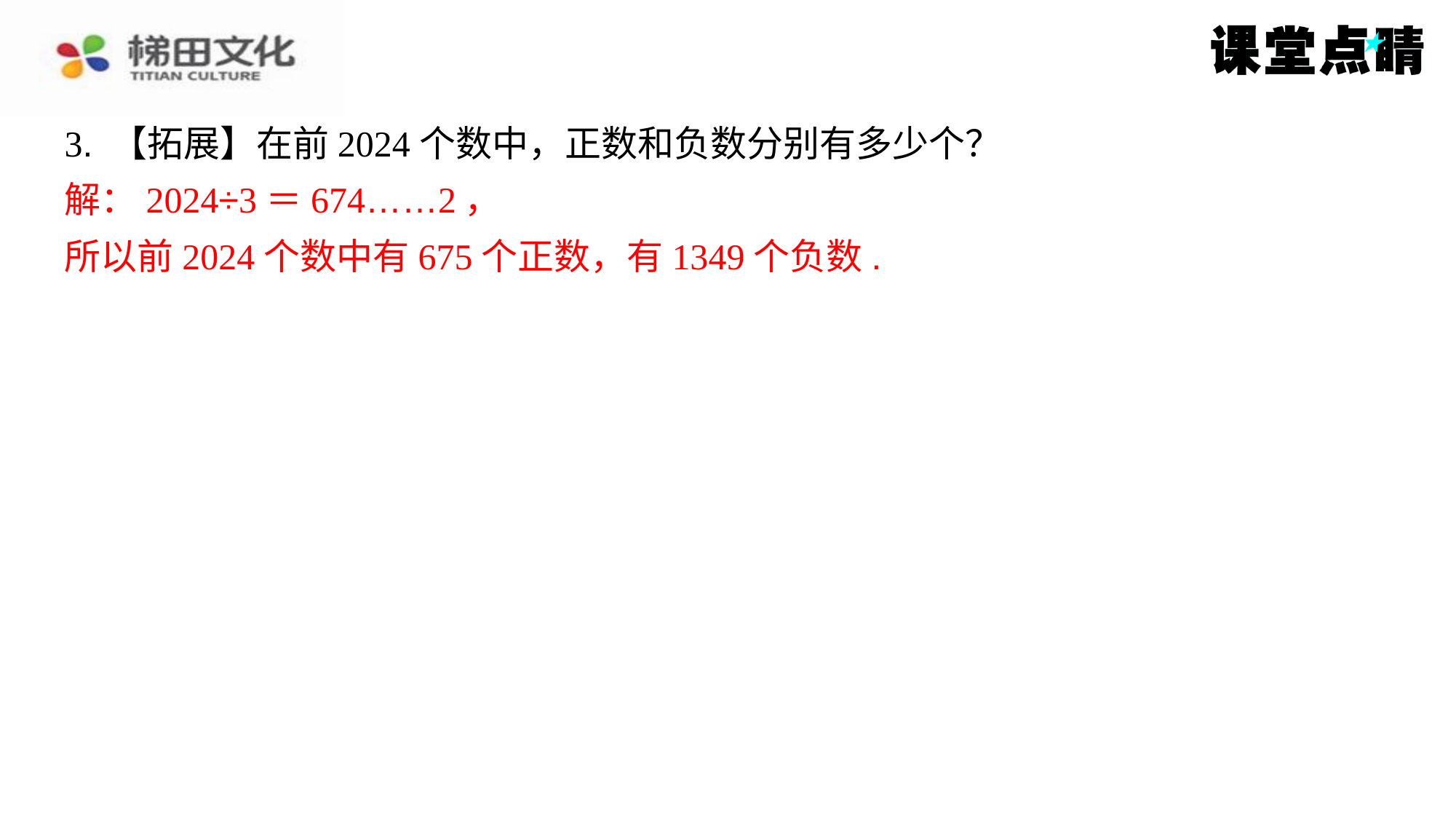

3. 【拓展】在前2024个数中，正数和负数分别有多少个？
解：2024÷3＝674……2，
所以前2024个数中有675个正数，有1349个负数.
解：2024÷3＝674……2，
所以前2024个数中有675个正数，有1349个负数.